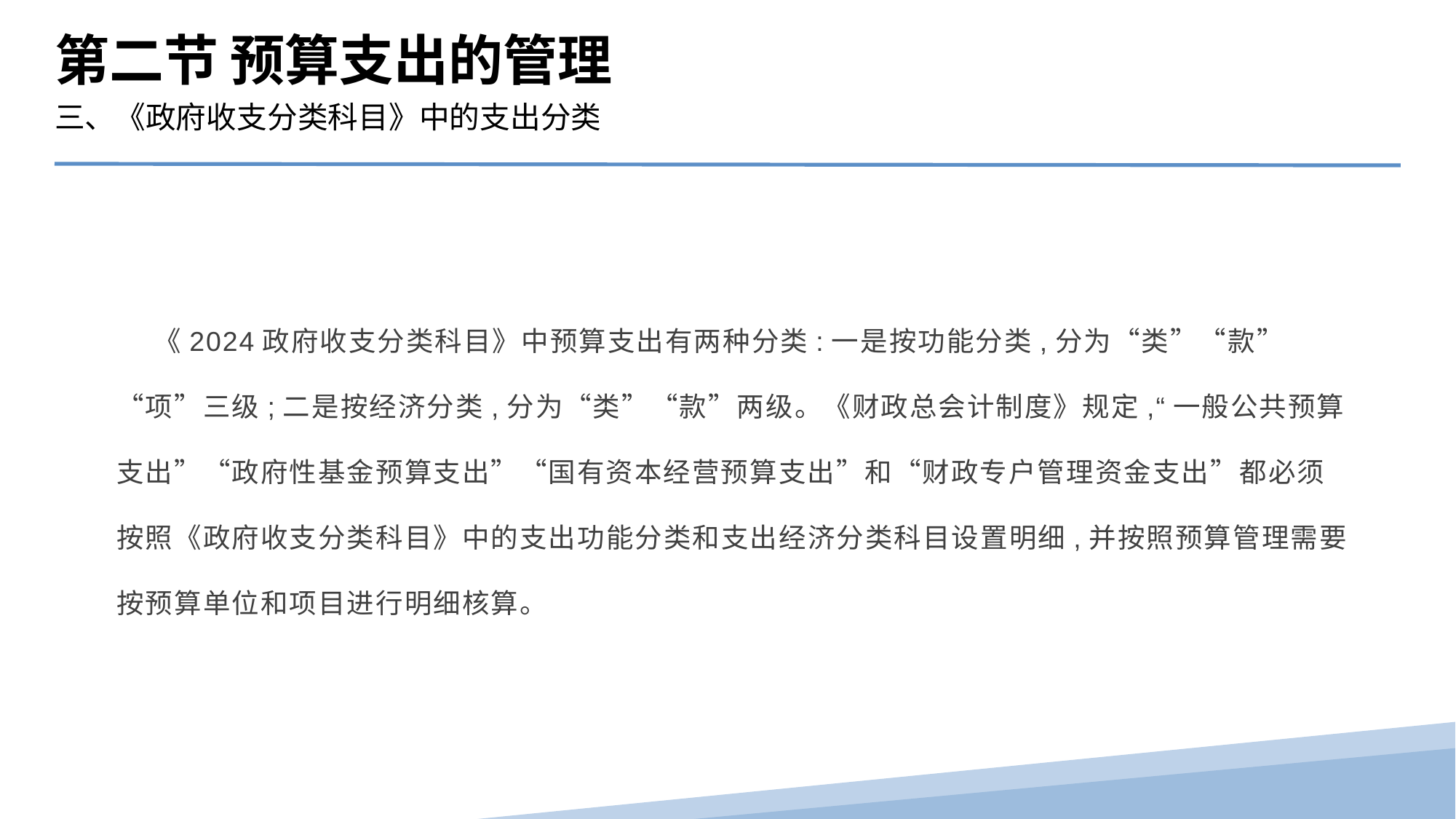

第二节 预算支出的管理
三、《政府收支分类科目》中的支出分类
    《2024政府收支分类科目》中预算支出有两种分类:一是按功能分类,分为“类”“款”“项”三级;二是按经济分类,分为“类”“款”两级。《财政总会计制度》规定,“一般公共预算支出”“政府性基金预算支出”“国有资本经营预算支出”和“财政专户管理资金支出”都必须按照《政府收支分类科目》中的支出功能分类和支出经济分类科目设置明细,并按照预算管理需要按预算单位和项目进行明细核算。